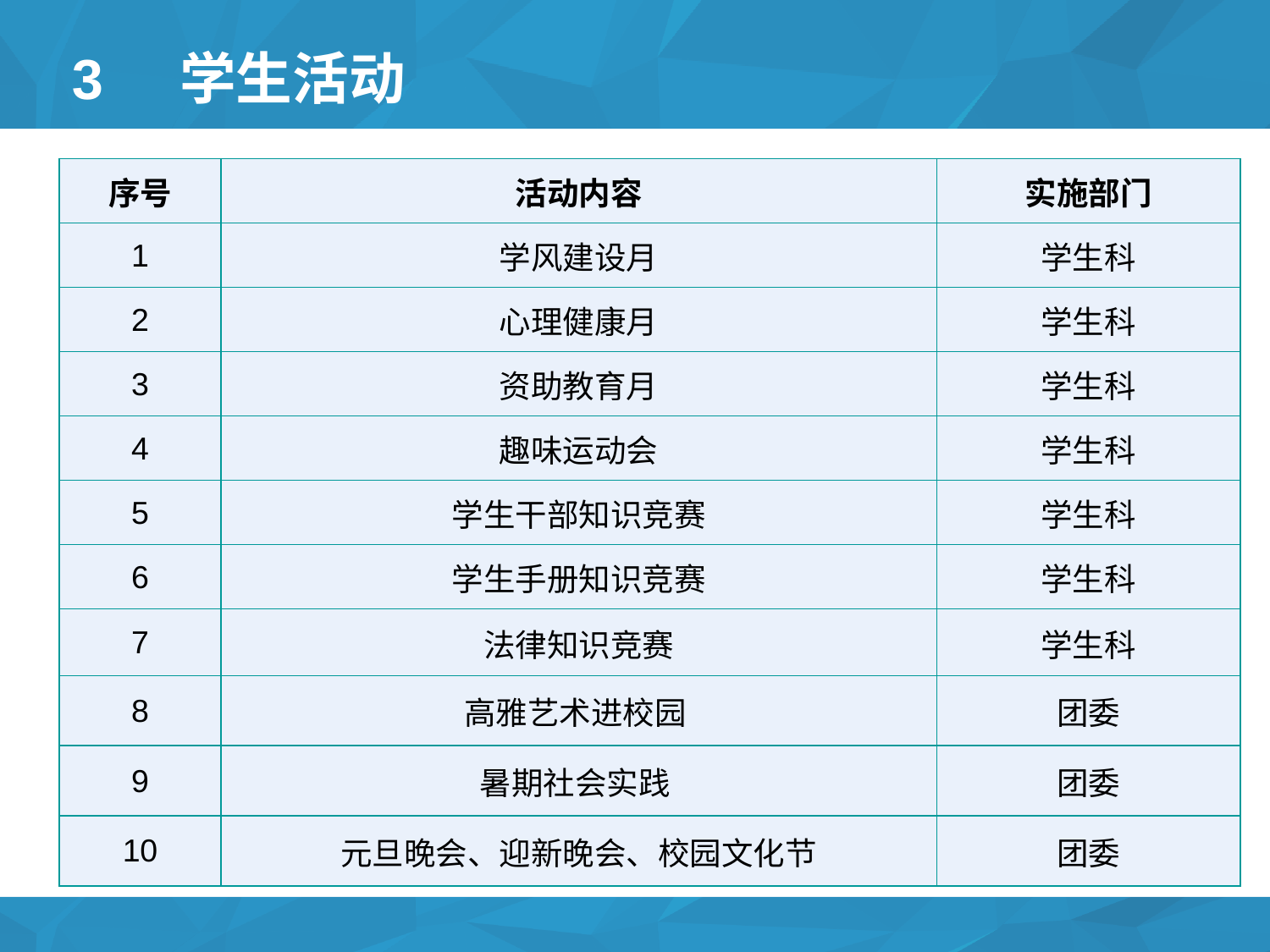

# 3    学生活动

| 序号 | 活动内容 | 实施部门 |
| --- | --- | --- |
| 1 | 学风建设月 | 学生科 |
| 2 | 心理健康月 | 学生科 |
| 3 | 资助教育月 | 学生科 |
| 4 | 趣味运动会 | 学生科 |
| 5 | 学生干部知识竞赛 | 学生科 |
| 6 | 学生手册知识竞赛 | 学生科 |
| 7 | 法律知识竞赛 | 学生科 |
| 8 | 高雅艺术进校园 | 团委 |
| 9 | 暑期社会实践 | 团委 |
| 10 | 元旦晚会、迎新晚会、校园文化节 | 团委 |